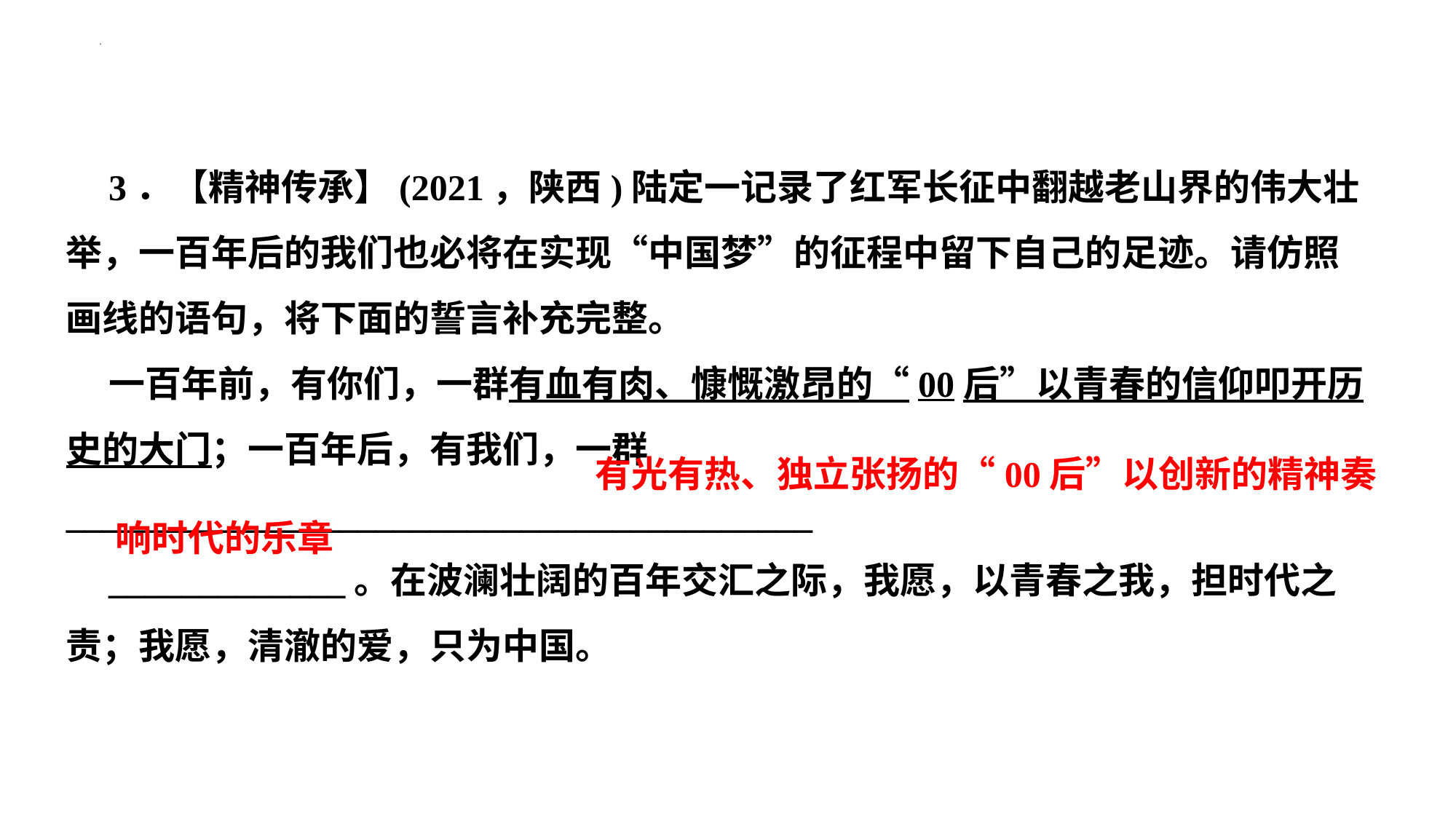

3．【精神传承】(2021，陕西)陆定一记录了红军长征中翻越老山界的伟大壮举，一百年后的我们也必将在实现“中国梦”的征程中留下自己的足迹。请仿照画线的语句，将下面的誓言补充完整。
一百年前，有你们，一群有血有肉、慷慨激昂的“00后”以青春的信仰叩开历史的大门；一百年后，有我们，一群_________________________________________
_____________。在波澜壮阔的百年交汇之际，我愿，以青春之我，担时代之责；我愿，清澈的爱，只为中国。
有光有热、独立张扬的“00后”以创新的精神奏
响时代的乐章